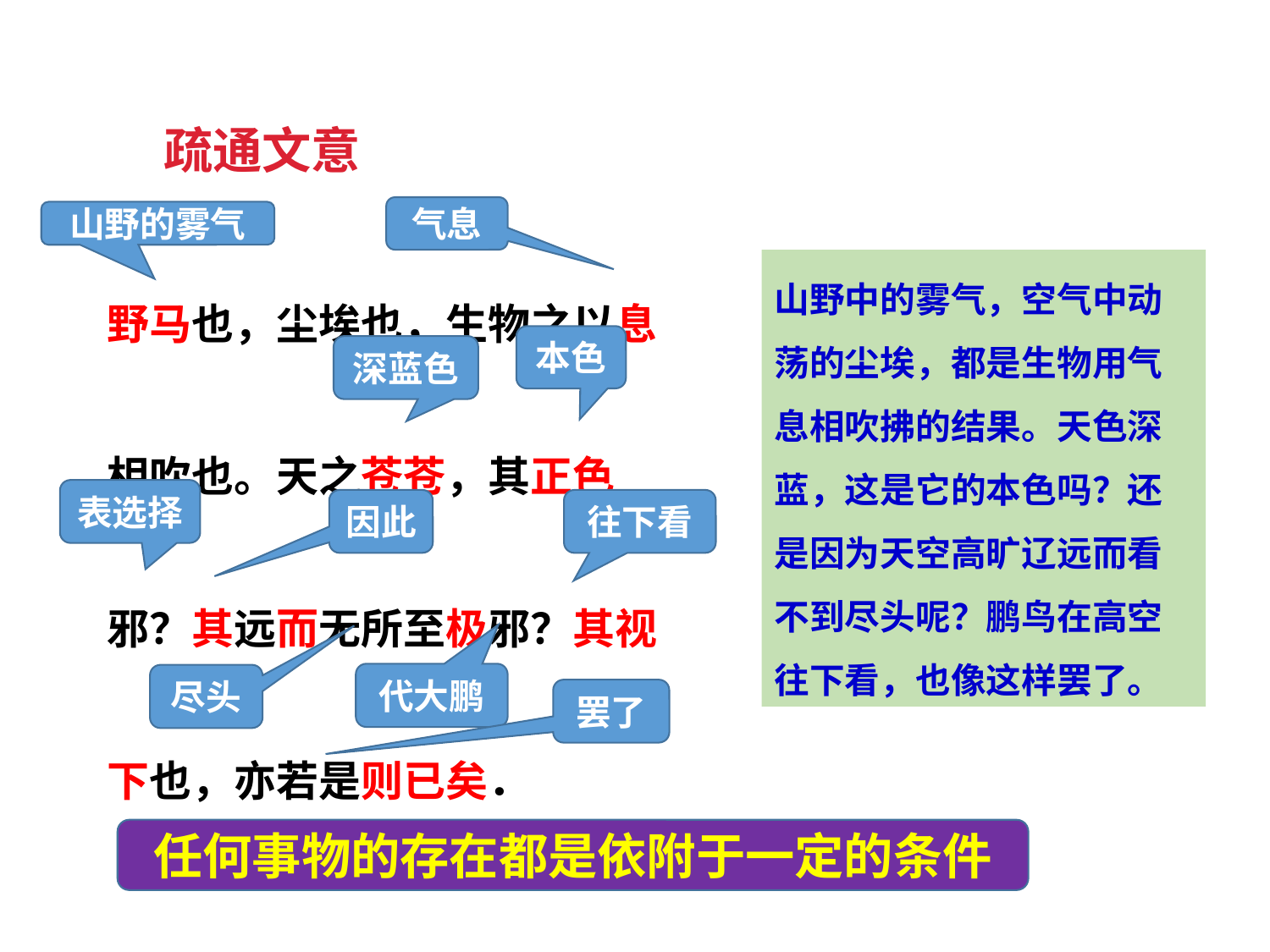

疏通文意
野马也，尘埃也，生物之以息相吹也。天之苍苍，其正色邪？其远而无所至极邪？其视下也，亦若是则已矣．
气息
山野的雾气
山野中的雾气，空气中动荡的尘埃，都是生物用气息相吹拂的结果。天色深蓝，这是它的本色吗？还是因为天空高旷辽远而看不到尽头呢？鹏鸟在高空往下看，也像这样罢了。
本色
深蓝色
表选择
因此
往下看
代大鹏
尽头
罢了
任何事物的存在都是依附于一定的条件